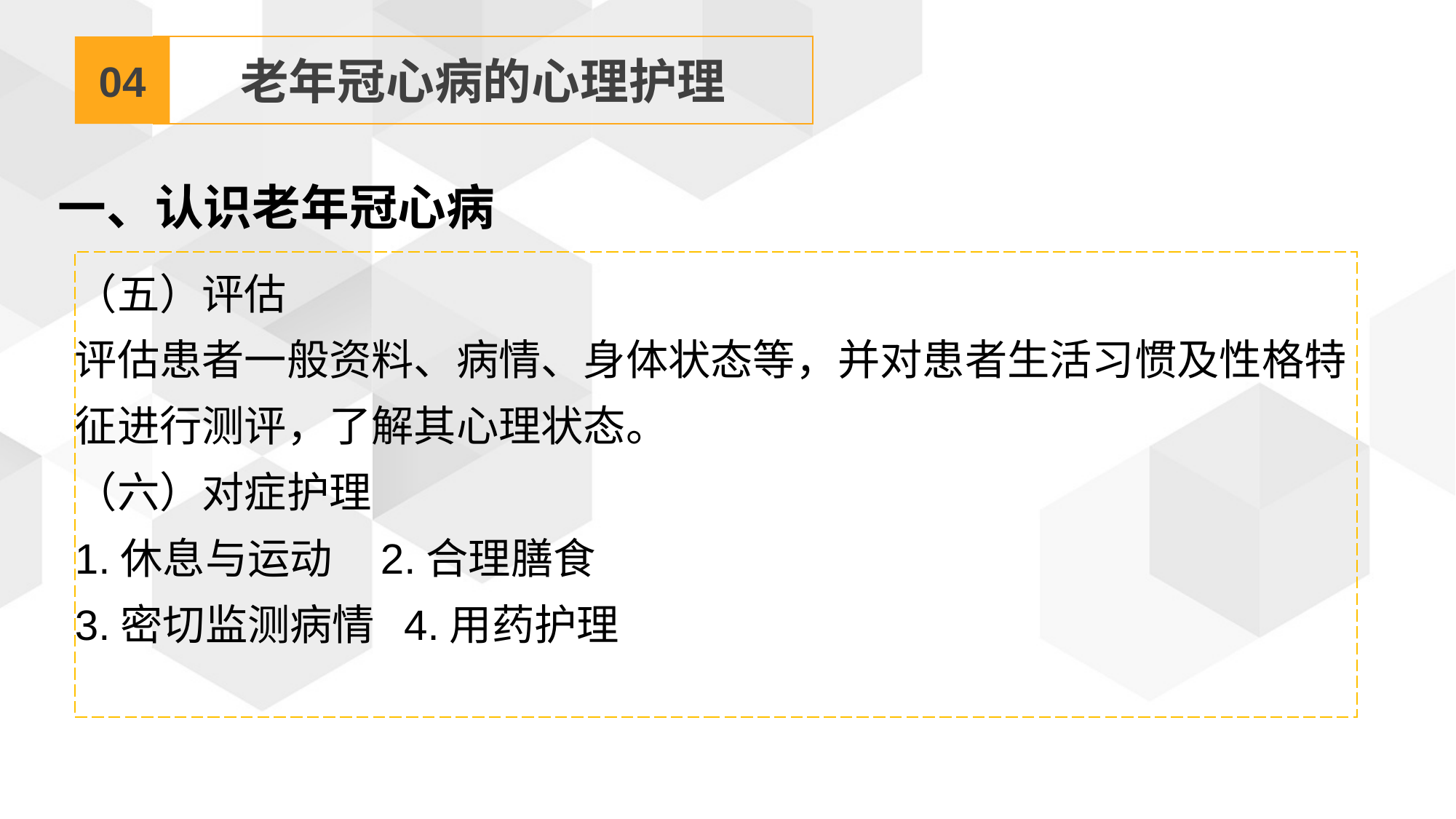

04
老年冠心病的心理护理
一、认识老年冠心病
（五）评估
评估患者一般资料、病情、身体状态等，并对患者生活习惯及性格特征进行测评，了解其心理状态。
（六）对症护理
1.休息与运动    2.合理膳食
3.密切监测病情  4.用药护理